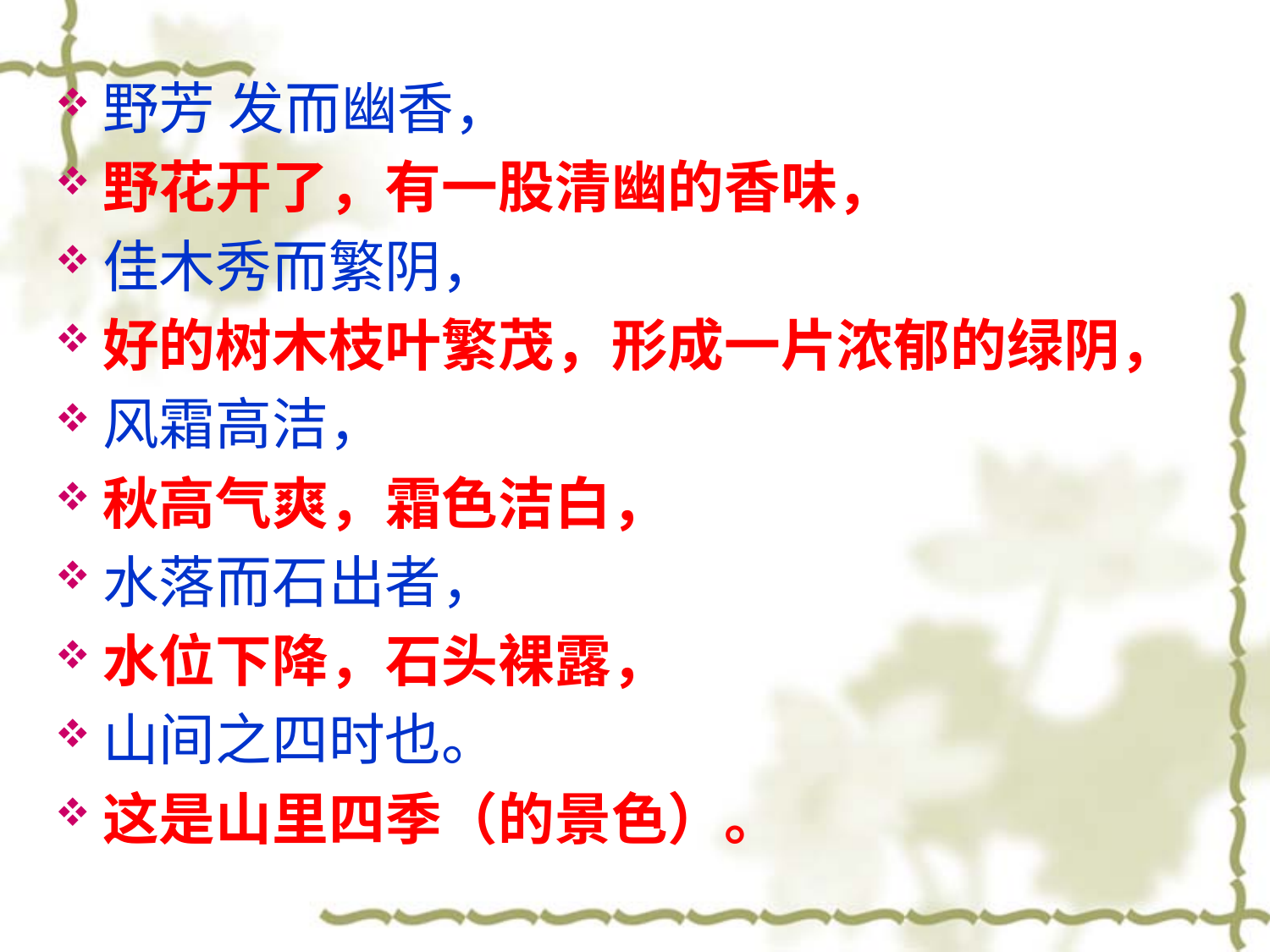

野芳 发而幽香，
野花开了，有一股清幽的香味，
佳木秀而繁阴，
好的树木枝叶繁茂，形成一片浓郁的绿阴，
风霜高洁，
秋高气爽，霜色洁白，
水落而石出者，
水位下降，石头裸露，
山间之四时也。
这是山里四季（的景色）。